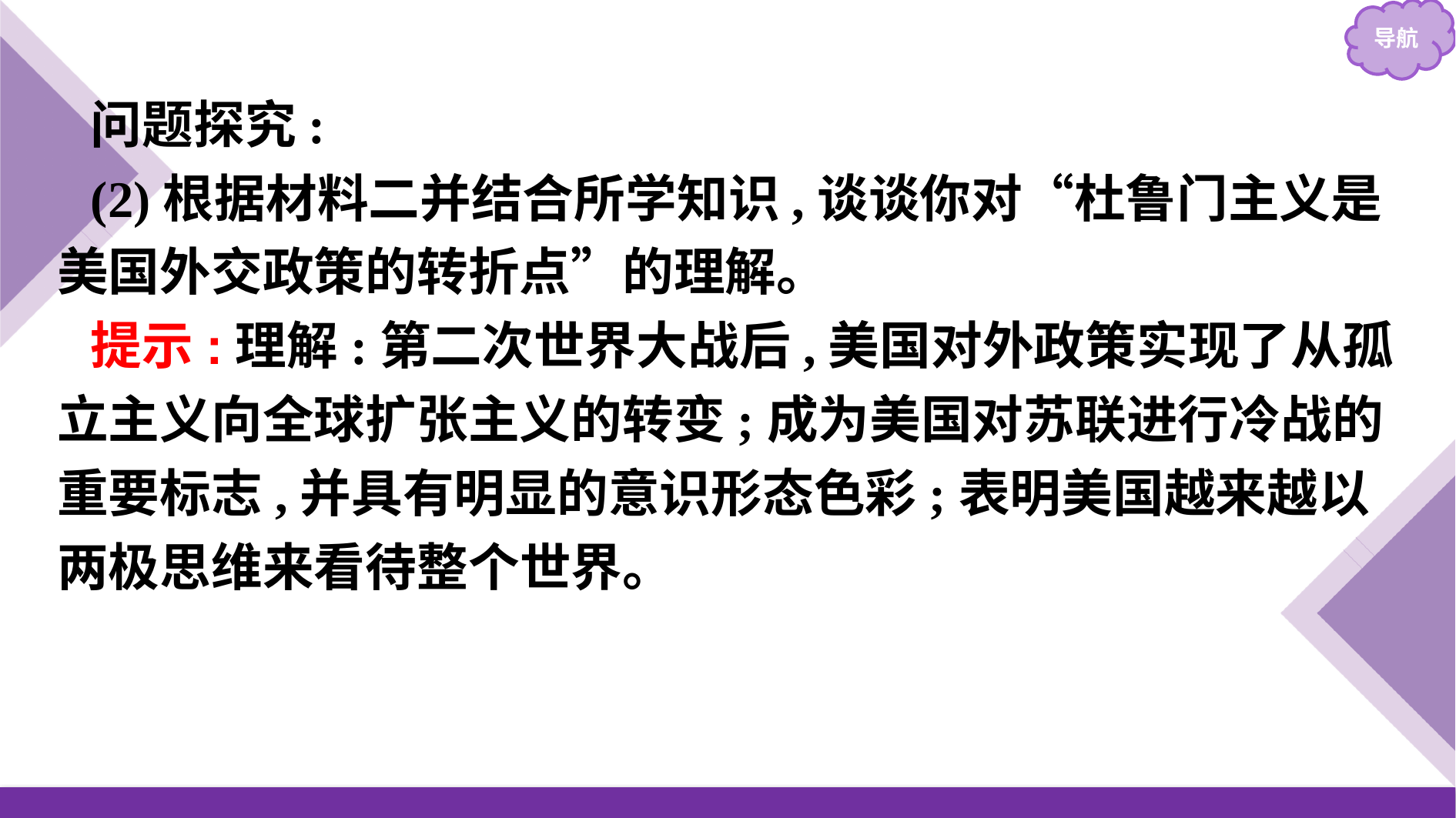

问题探究:
(2)根据材料二并结合所学知识,谈谈你对“杜鲁门主义是美国外交政策的转折点”的理解。
提示:理解:第二次世界大战后,美国对外政策实现了从孤立主义向全球扩张主义的转变;成为美国对苏联进行冷战的重要标志,并具有明显的意识形态色彩;表明美国越来越以两极思维来看待整个世界。